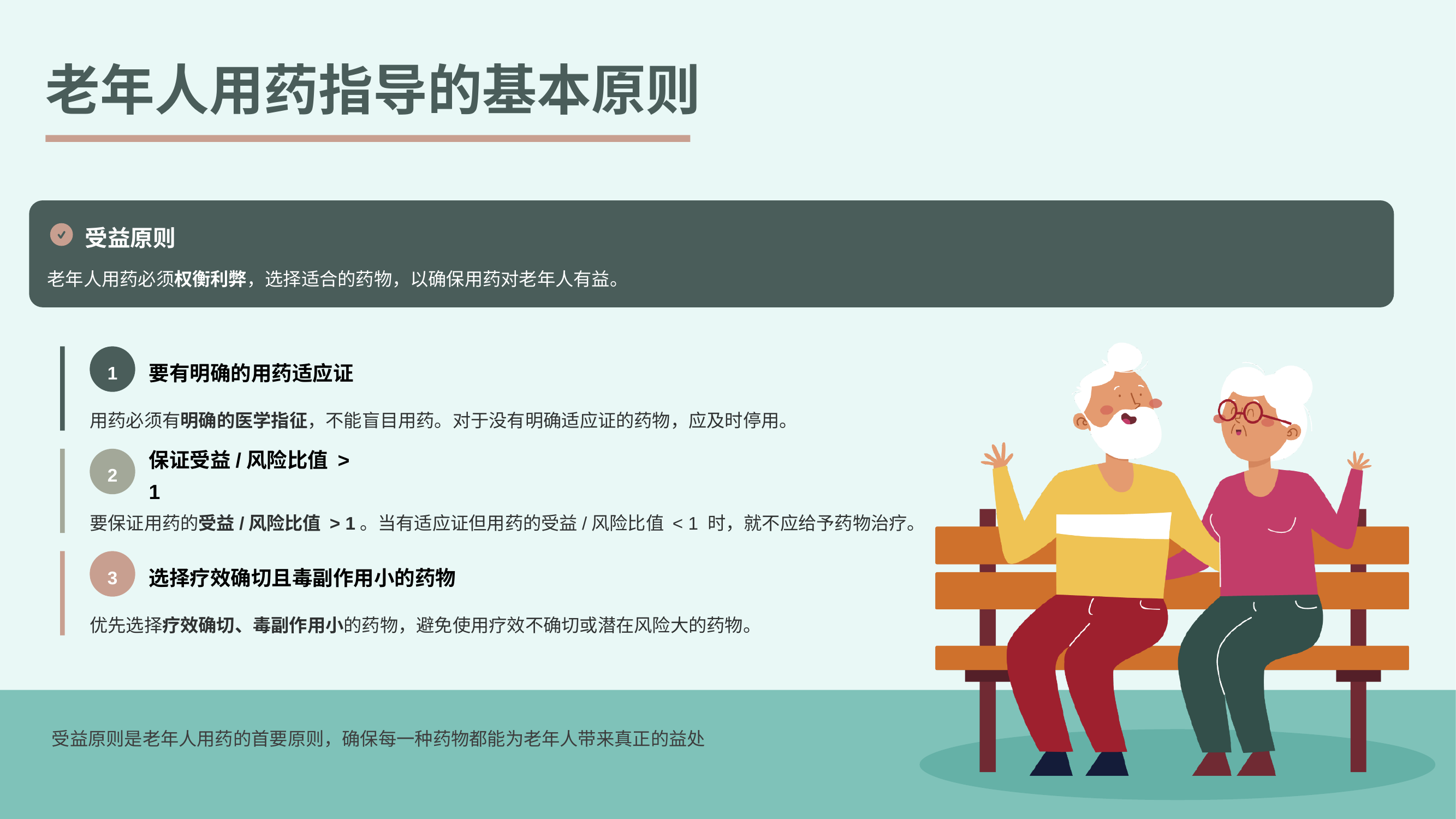

老年人用药指导的基本原则

受益原则

老年人用药必须权衡利弊，选择适合的药物，以确保用药对老年人有益。

1

要有明确的用药适应证
用药必须有明确的医学指征，不能盲目用药。对于没有明确适应证的药物，应及时停用。

2

保证受益/风险比值 > 1
要保证用药的受益/风险比值 > 1。当有适应证但用药的受益/风险比值 < 1 时，就不应给予药物治疗。

3

选择疗效确切且毒副作用小的药物
优先选择疗效确切、毒副作用小的药物，避免使用疗效不确切或潜在风险大的药物。
受益原则是老年人用药的首要原则，确保每一种药物都能为老年人带来真正的益处